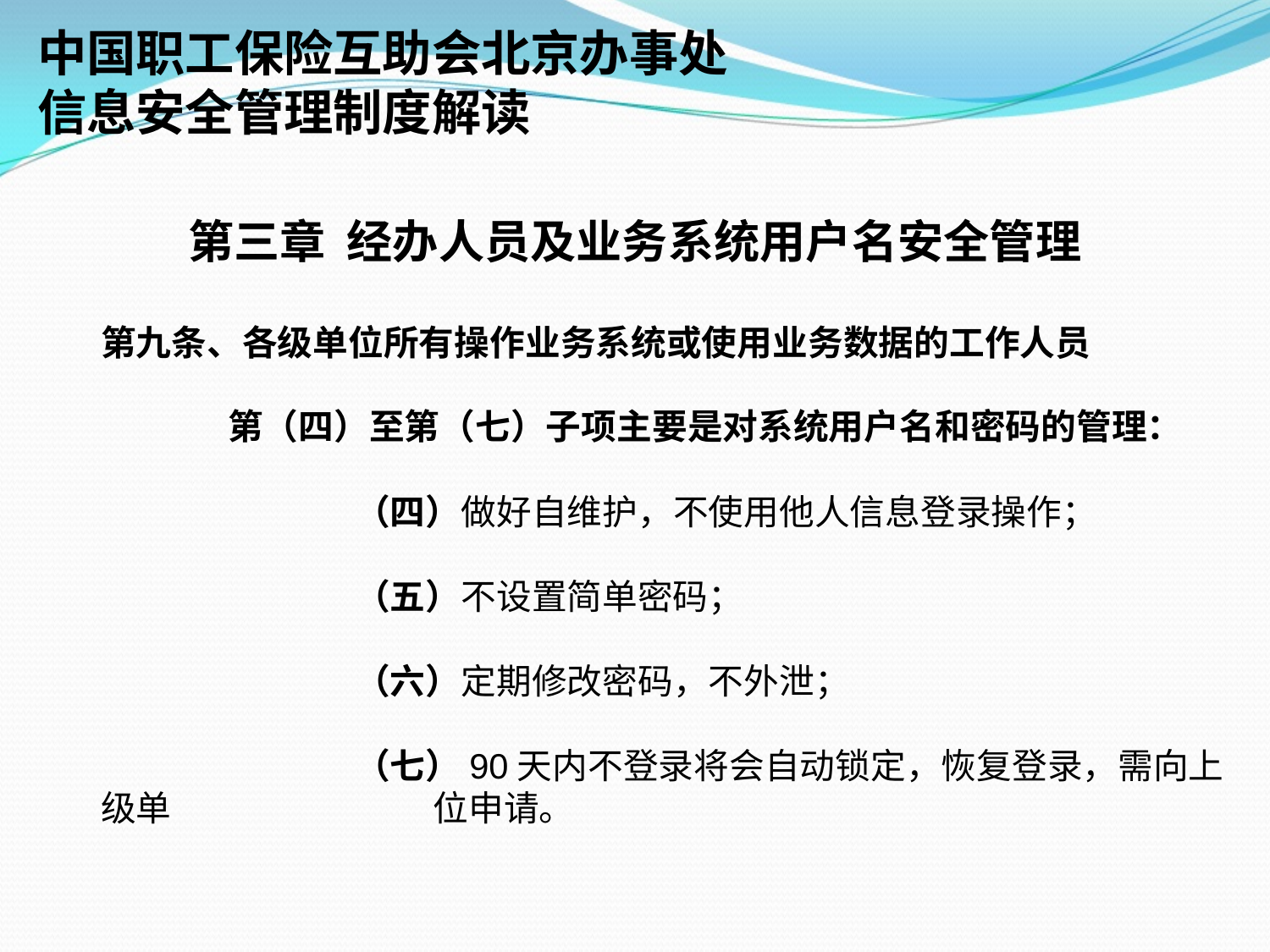

中国职工保险互助会北京办事处
信息安全管理制度解读
第三章  经办人员及业务系统用户名安全管理

第九条、各级单位所有操作业务系统或使用业务数据的工作人员

	第（四）至第（七）子项主要是对系统用户名和密码的管理：

		（四）做好自维护，不使用他人信息登录操作；

		（五）不设置简单密码；

		（六）定期修改密码，不外泄；

		（七）90天内不登录将会自动锁定，恢复登录，需向上级单  		          位申请。